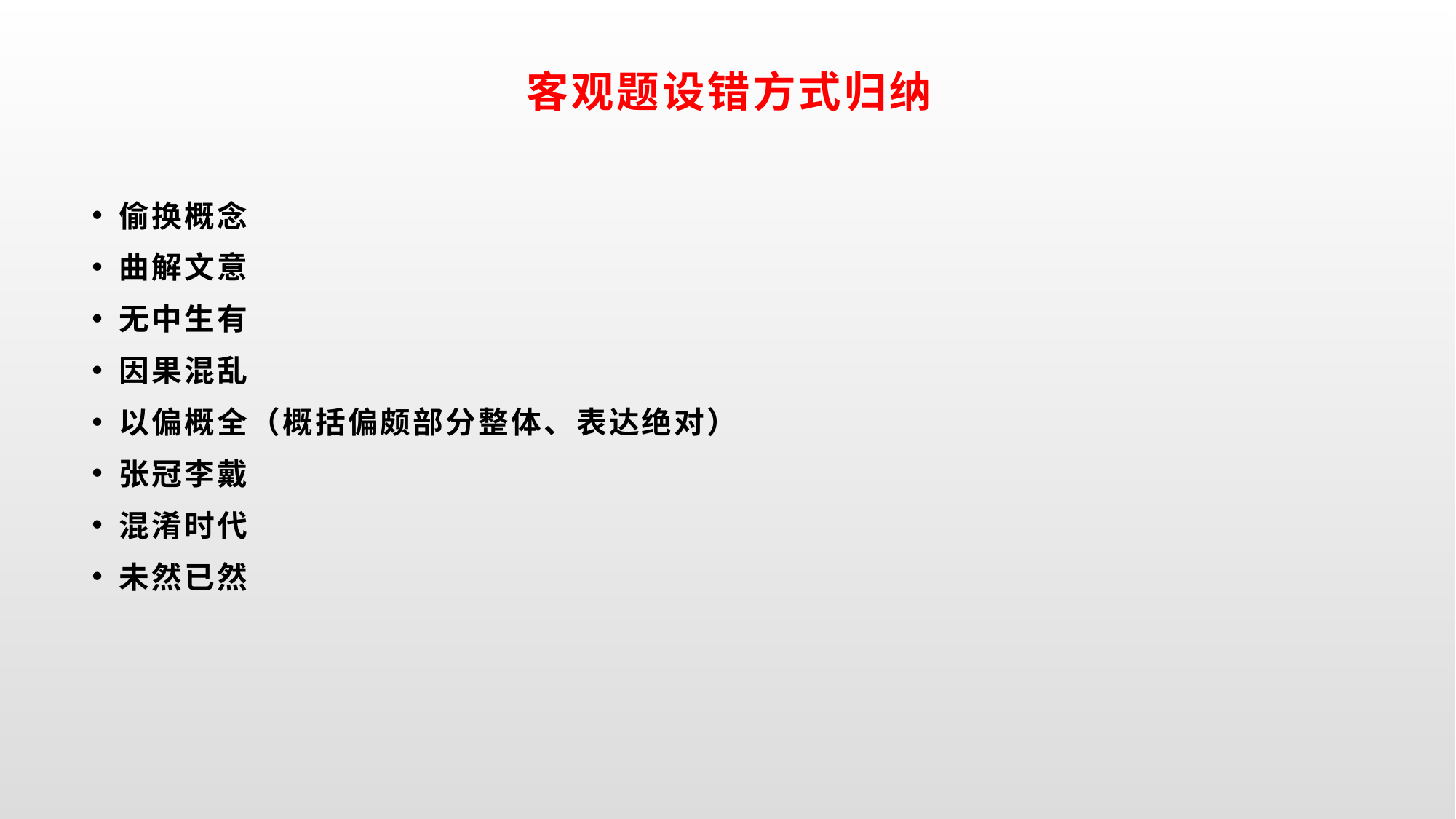

# 客观题设错方式归纳
偷换概念
曲解文意
无中生有
因果混乱
以偏概全（概括偏颇部分整体、表达绝对）
张冠李戴
混淆时代
未然已然